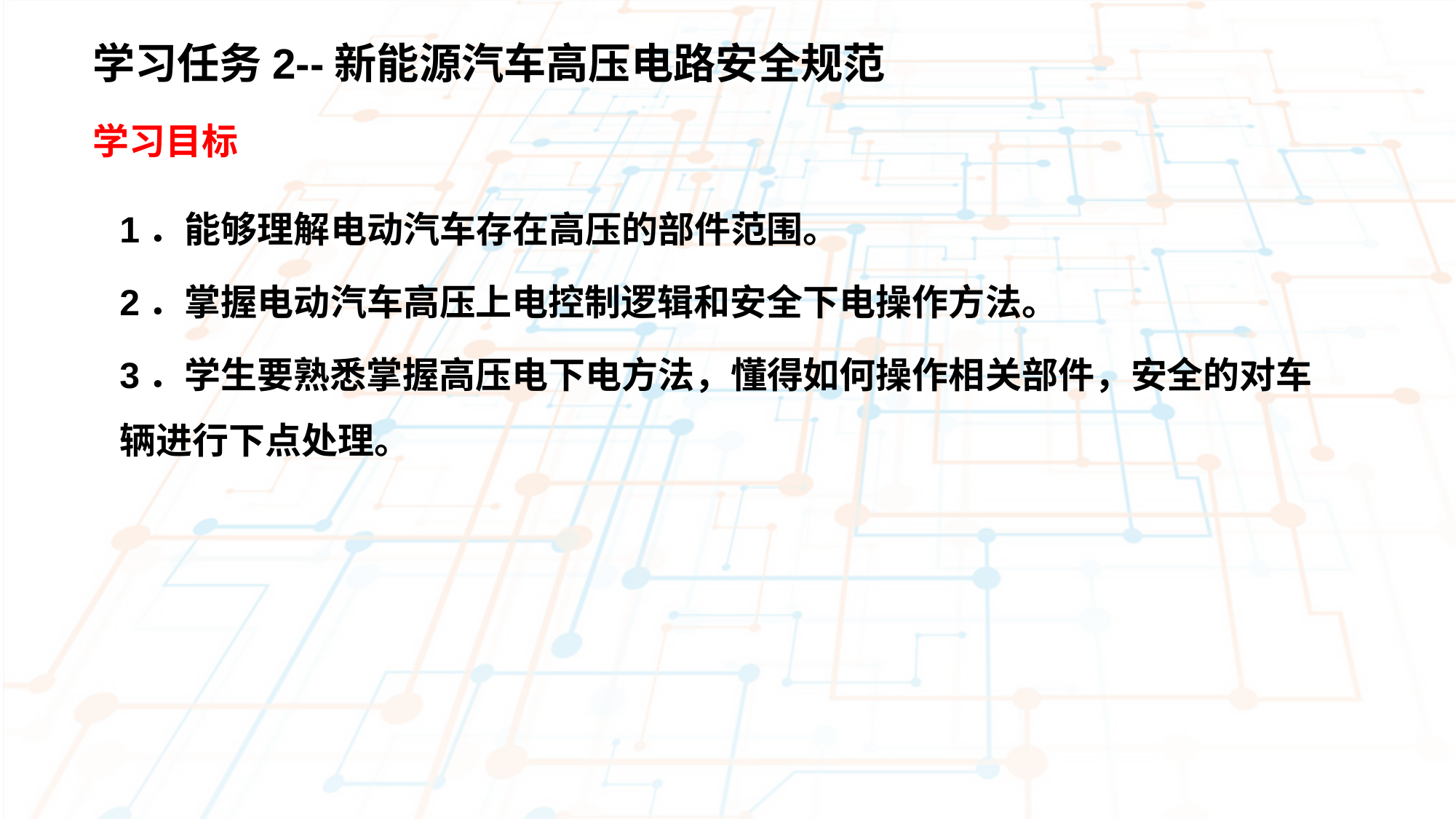

学习任务2--新能源汽车高压电路安全规范
学习目标

1．能够理解电动汽车存在高压的部件范围。
2．掌握电动汽车高压上电控制逻辑和安全下电操作方法。
3．学生要熟悉掌握高压电下电方法，懂得如何操作相关部件，安全的对车辆进行下点处理。